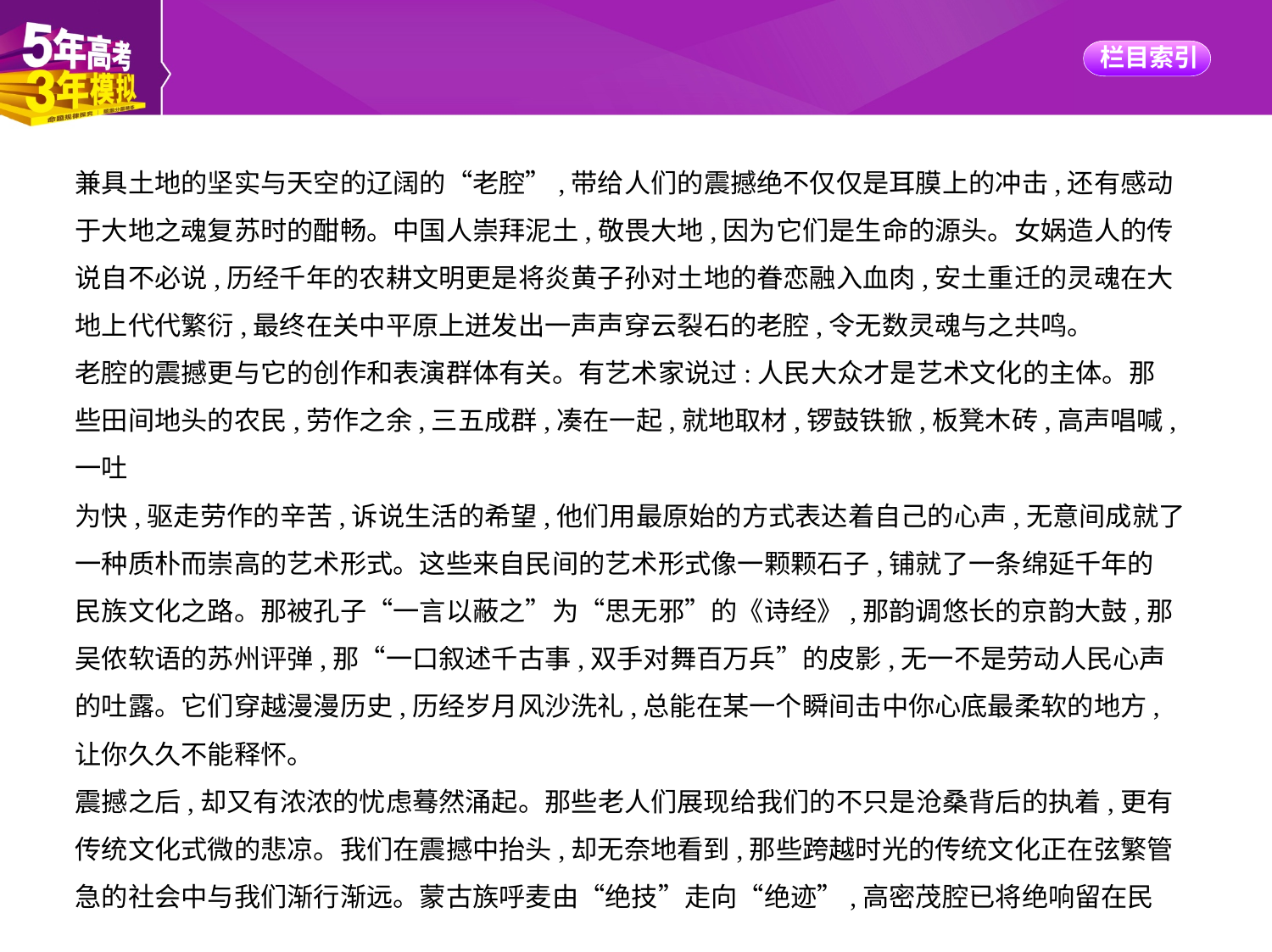

兼具土地的坚实与天空的辽阔的“老腔”,带给人们的震撼绝不仅仅是耳膜上的冲击,还有感动
于大地之魂复苏时的酣畅。中国人崇拜泥土,敬畏大地,因为它们是生命的源头。女娲造人的传
说自不必说,历经千年的农耕文明更是将炎黄子孙对土地的眷恋融入血肉,安土重迁的灵魂在大
地上代代繁衍,最终在关中平原上迸发出一声声穿云裂石的老腔,令无数灵魂与之共鸣。
老腔的震撼更与它的创作和表演群体有关。有艺术家说过:人民大众才是艺术文化的主体。那
些田间地头的农民,劳作之余,三五成群,凑在一起,就地取材,锣鼓铁锨,板凳木砖,高声唱喊,一吐
为快,驱走劳作的辛苦,诉说生活的希望,他们用最原始的方式表达着自己的心声,无意间成就了
一种质朴而崇高的艺术形式。这些来自民间的艺术形式像一颗颗石子,铺就了一条绵延千年的
民族文化之路。那被孔子“一言以蔽之”为“思无邪”的《诗经》,那韵调悠长的京韵大鼓,那
吴侬软语的苏州评弹,那“一口叙述千古事,双手对舞百万兵”的皮影,无一不是劳动人民心声
的吐露。它们穿越漫漫历史,历经岁月风沙洗礼,总能在某一个瞬间击中你心底最柔软的地方,
让你久久不能释怀。
震撼之后,却又有浓浓的忧虑蓦然涌起。那些老人们展现给我们的不只是沧桑背后的执着,更有
传统文化式微的悲凉。我们在震撼中抬头,却无奈地看到,那些跨越时光的传统文化正在弦繁管
急的社会中与我们渐行渐远。蒙古族呼麦由“绝技”走向“绝迹”,高密茂腔已将绝响留在民